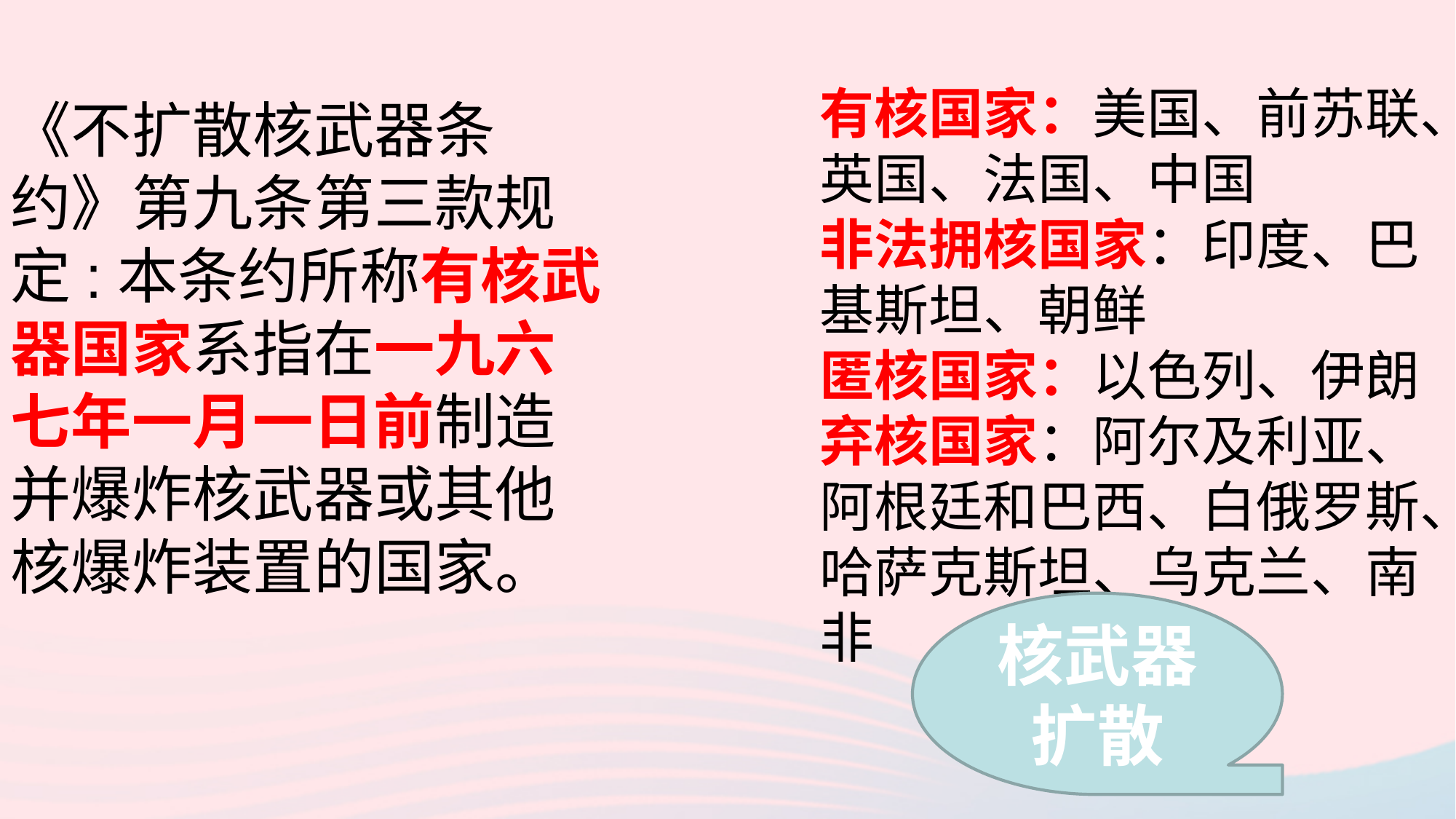

有核国家：美国、前苏联、英国、法国、中国
非法拥核国家：印度、巴基斯坦、朝鲜
匿核国家：以色列、伊朗
弃核国家：阿尔及利亚、阿根廷和巴西、白俄罗斯、哈萨克斯坦、乌克兰、南非
《不扩散核武器条约》第九条第三款规定:本条约所称有核武器国家系指在一九六七年一月一日前制造并爆炸核武器或其他核爆炸装置的国家。
核武器扩散